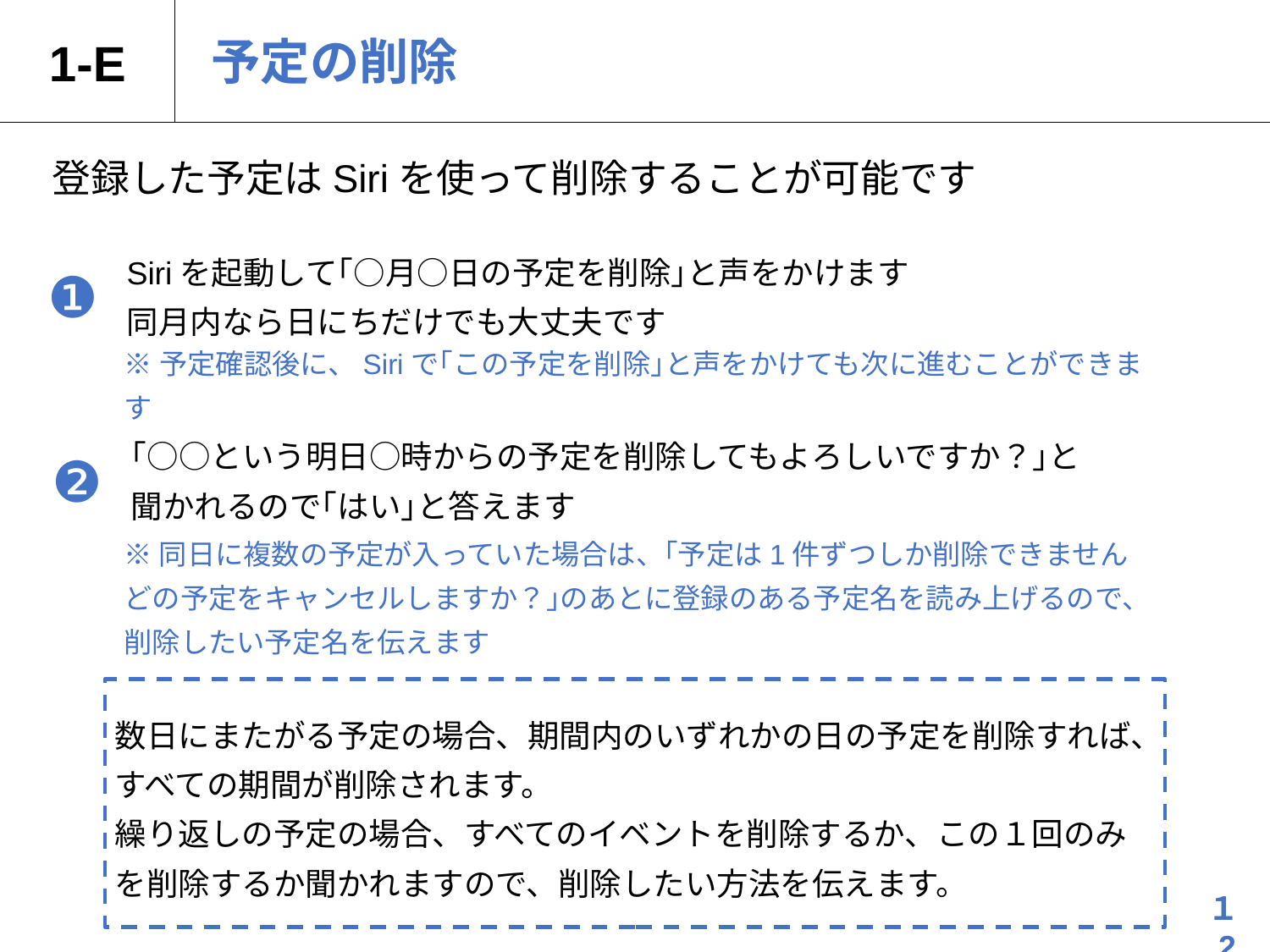

# 1-E
予定の削除
登録した予定はSiriを使って削除することが可能です
❶
Siriを起動して｢○月○日の予定を削除｣と声をかけます
同月内なら日にちだけでも大丈夫です
※予定確認後に、Siriで｢この予定を削除｣と声をかけても次に進むことができます
❷
｢○○という明日○時からの予定を削除してもよろしいですか？｣と
聞かれるので｢はい｣と答えます
※同日に複数の予定が入っていた場合は、｢予定は1件ずつしか削除できません
どの予定をキャンセルしますか？｣のあとに登録のある予定名を読み上げるので、
削除したい予定名を伝えます
数日にまたがる予定の場合、期間内のいずれかの日の予定を削除すれば、すべての期間が削除されます。
繰り返しの予定の場合、すべてのイベントを削除するか、この１回のみを削除するか聞かれますので、削除したい方法を伝えます。
１2